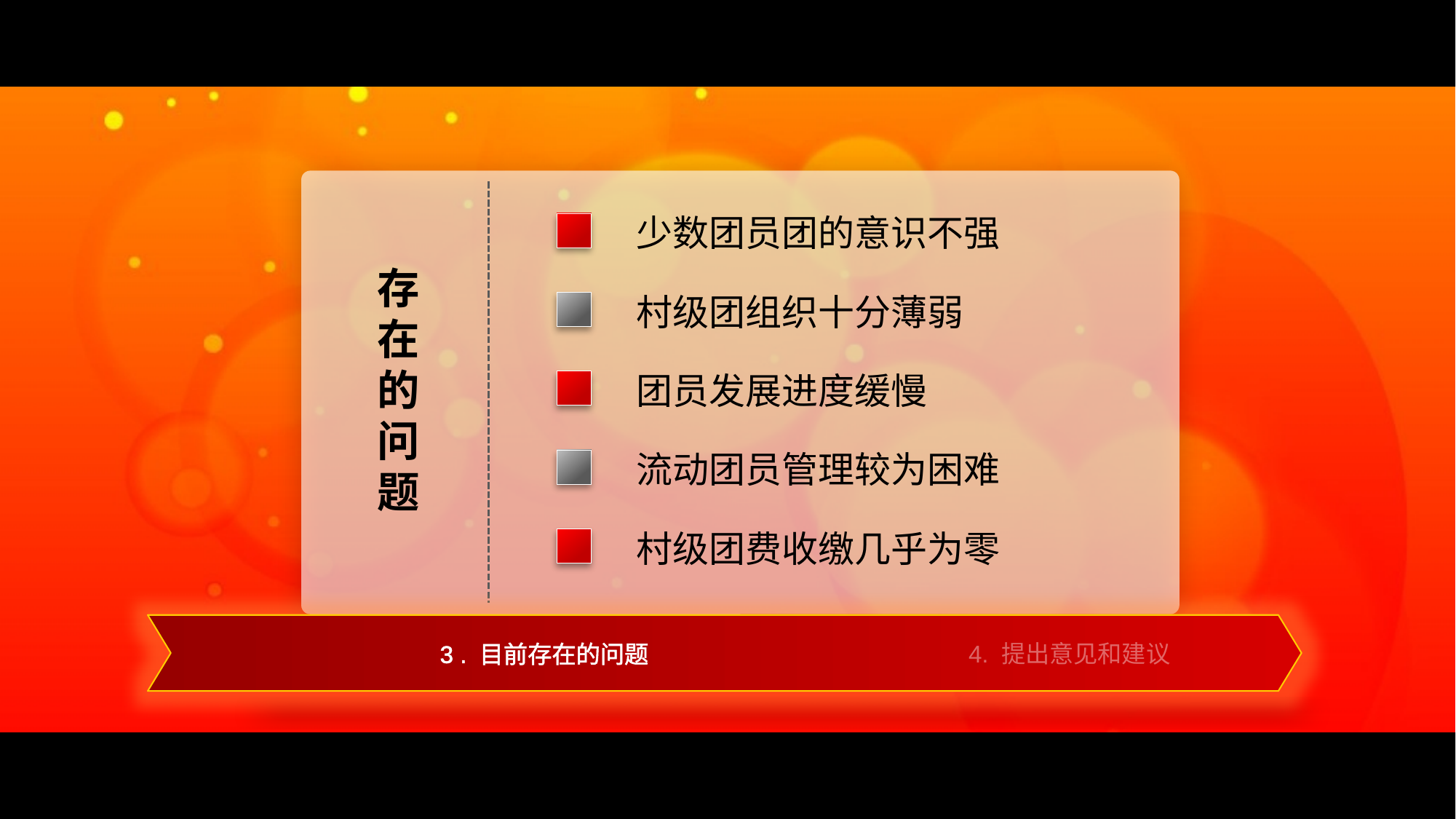

少数团员团的意识不强

存
在
的
问
题
村级团组织十分薄弱

团员发展进度缓慢

流动团员管理较为困难

村级团费收缴几乎为零

3 . 目前存在的问题
4. 提出意见和建议